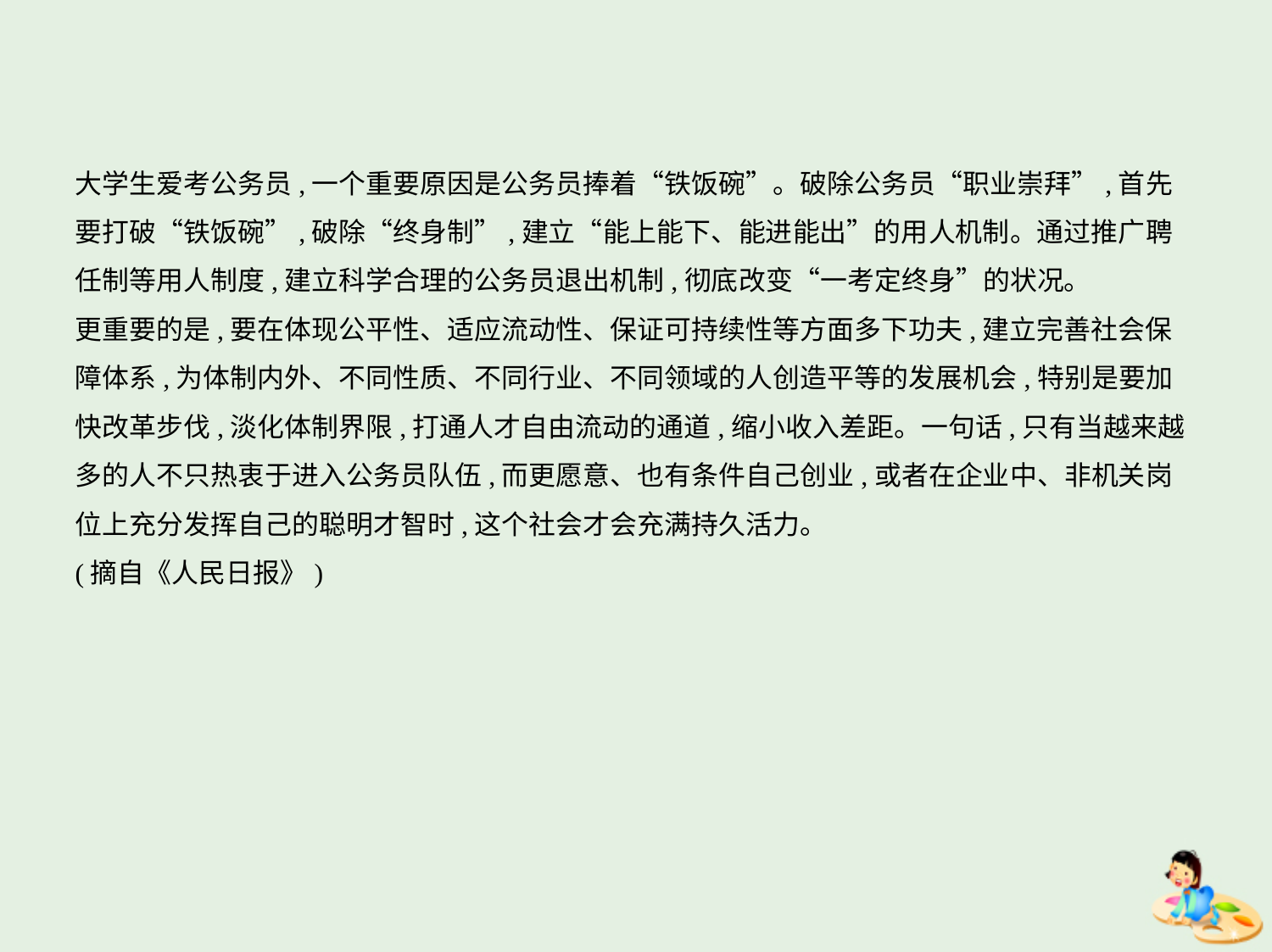

大学生爱考公务员,一个重要原因是公务员捧着“铁饭碗”。破除公务员“职业崇拜”,首先
要打破“铁饭碗”,破除“终身制”,建立“能上能下、能进能出”的用人机制。通过推广聘
任制等用人制度,建立科学合理的公务员退出机制,彻底改变“一考定终身”的状况。
更重要的是,要在体现公平性、适应流动性、保证可持续性等方面多下功夫,建立完善社会保
障体系,为体制内外、不同性质、不同行业、不同领域的人创造平等的发展机会,特别是要加
快改革步伐,淡化体制界限,打通人才自由流动的通道,缩小收入差距。一句话,只有当越来越
多的人不只热衷于进入公务员队伍,而更愿意、也有条件自己创业,或者在企业中、非机关岗
位上充分发挥自己的聪明才智时,这个社会才会充满持久活力。
(摘自《人民日报》)